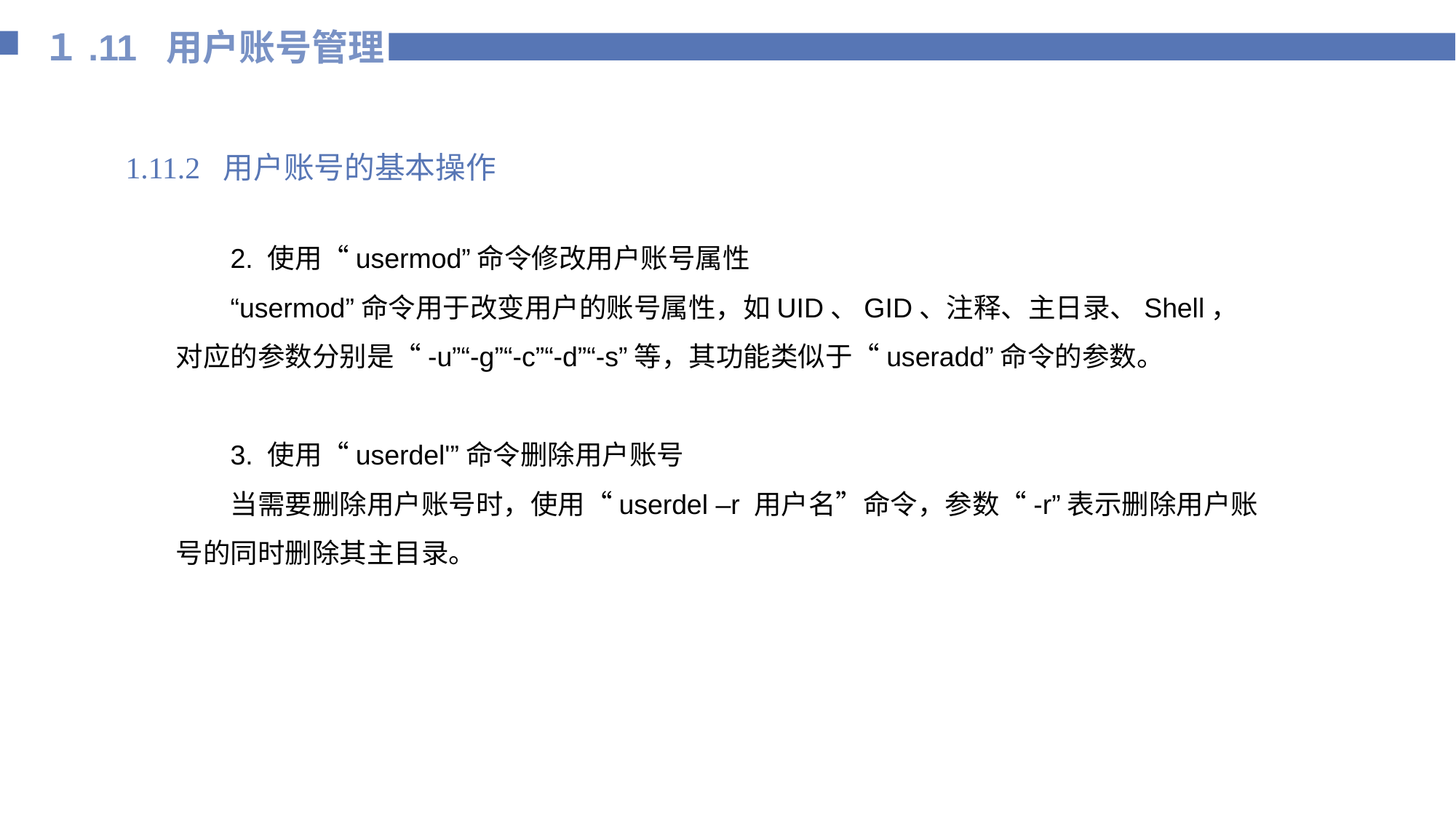

１.11  用户账号管理

1.11.2  用户账号的基本操作
2. 使用“usermod”命令修改用户账号属性
“usermod”命令用于改变用户的账号属性，如UID、GID、注释、主日录、Shell，对应的参数分别是“-u”“-g”“-c”“-d”“-s”等，其功能类似于“useradd”命令的参数。

3. 使用“userdel'”命令删除用户账号
当需要删除用户账号时，使用“userdel –r 用户名”命令，参数“-r”表示删除用户账号的同时删除其主目录。